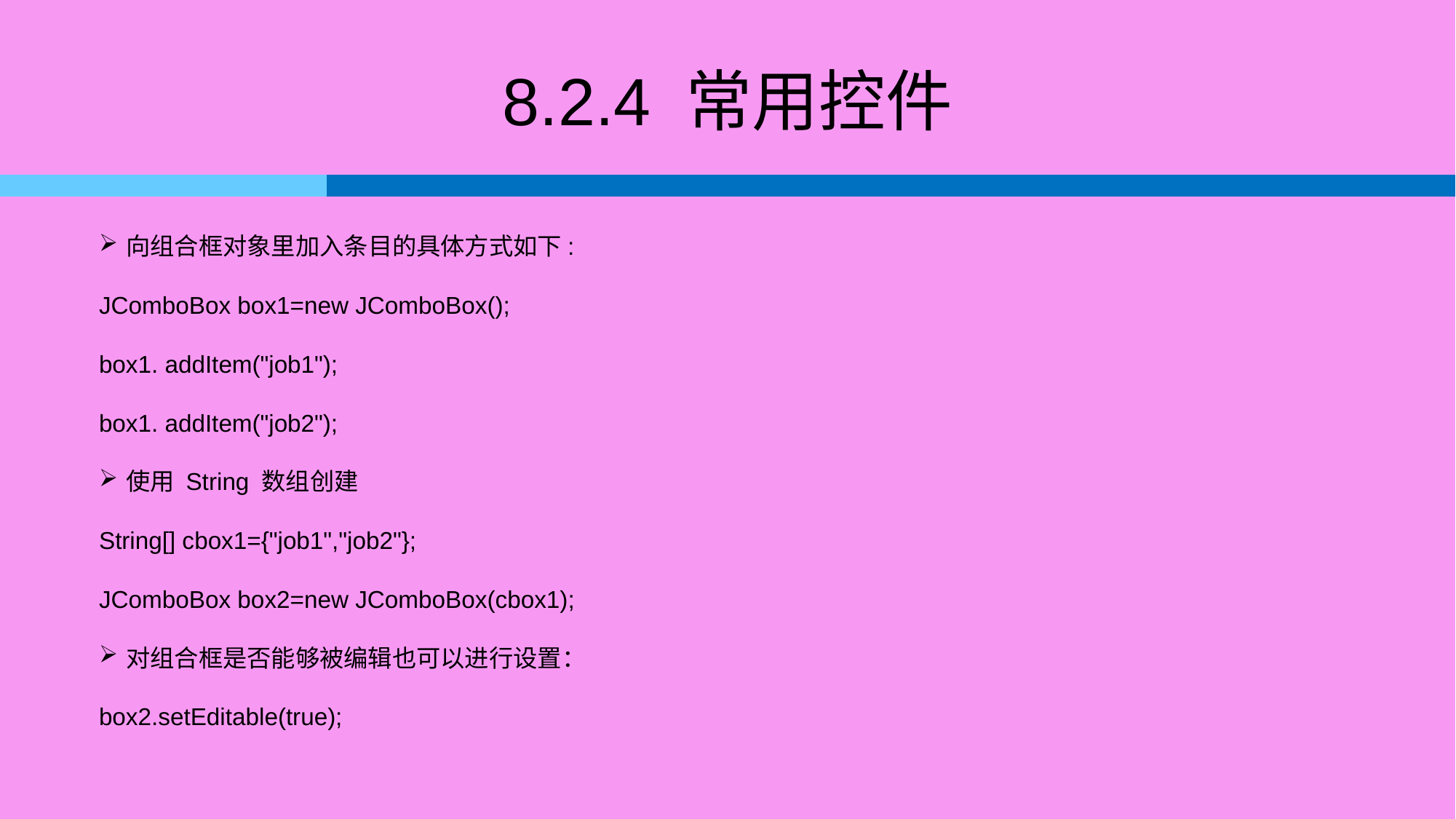

# 8.2.4 常用控件
向组合框对象里加入条目的具体方式如下:
JComboBox box1=new JComboBox();
box1. addItem("job1");
box1. addItem("job2");
使用 String 数组创建
String[] cbox1={"job1","job2"};
JComboBox box2=new JComboBox(cbox1);
对组合框是否能够被编辑也可以进行设置：
box2.setEditable(true);